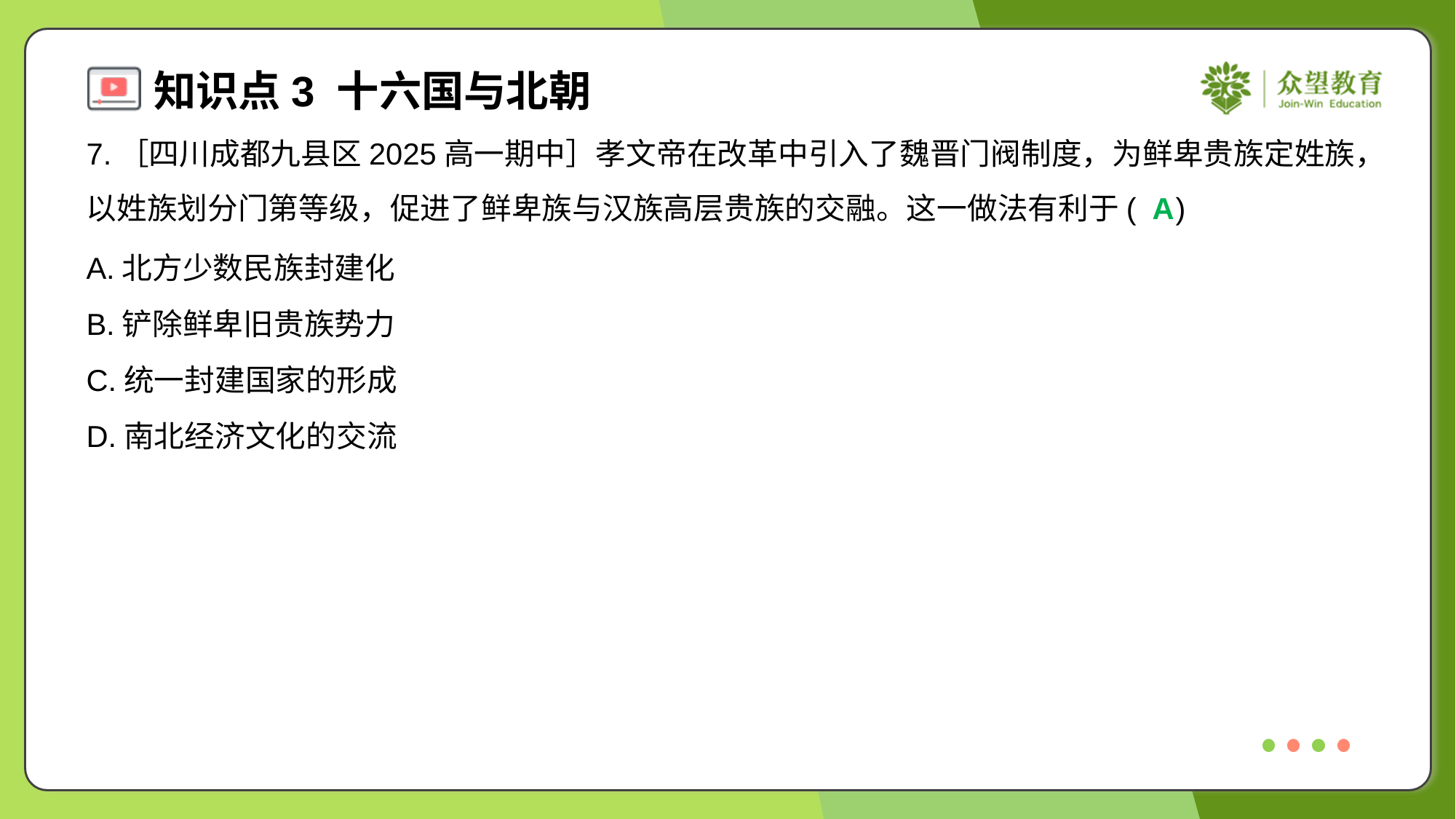

7.［四川成都九县区2025高一期中］孝文帝在改革中引入了魏晋门阀制度，为鲜卑贵族定姓族，
以姓族划分门第等级，促进了鲜卑族与汉族高层贵族的交融。这一做法有利于(     )
A
A.北方少数民族封建化
B.铲除鲜卑旧贵族势力
C.统一封建国家的形成
D.南北经济文化的交流